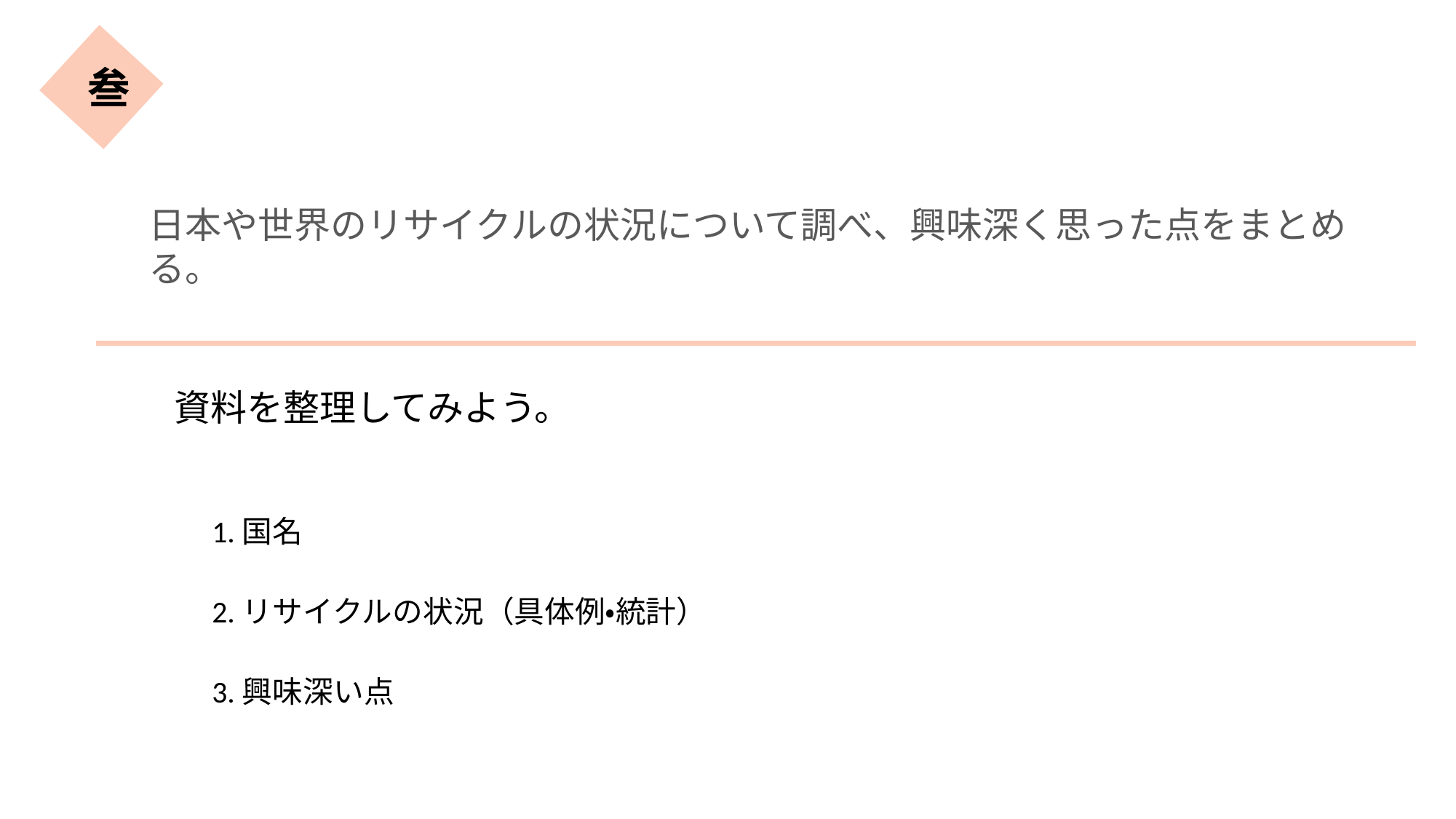

叁
日本や世界のリサイクルの状況について調べ、興味深く思った点をまとめる。
資料を整理してみよう。

　1.国名

　2.リサイクルの状況（具体例・統計）

　3.興味深い点